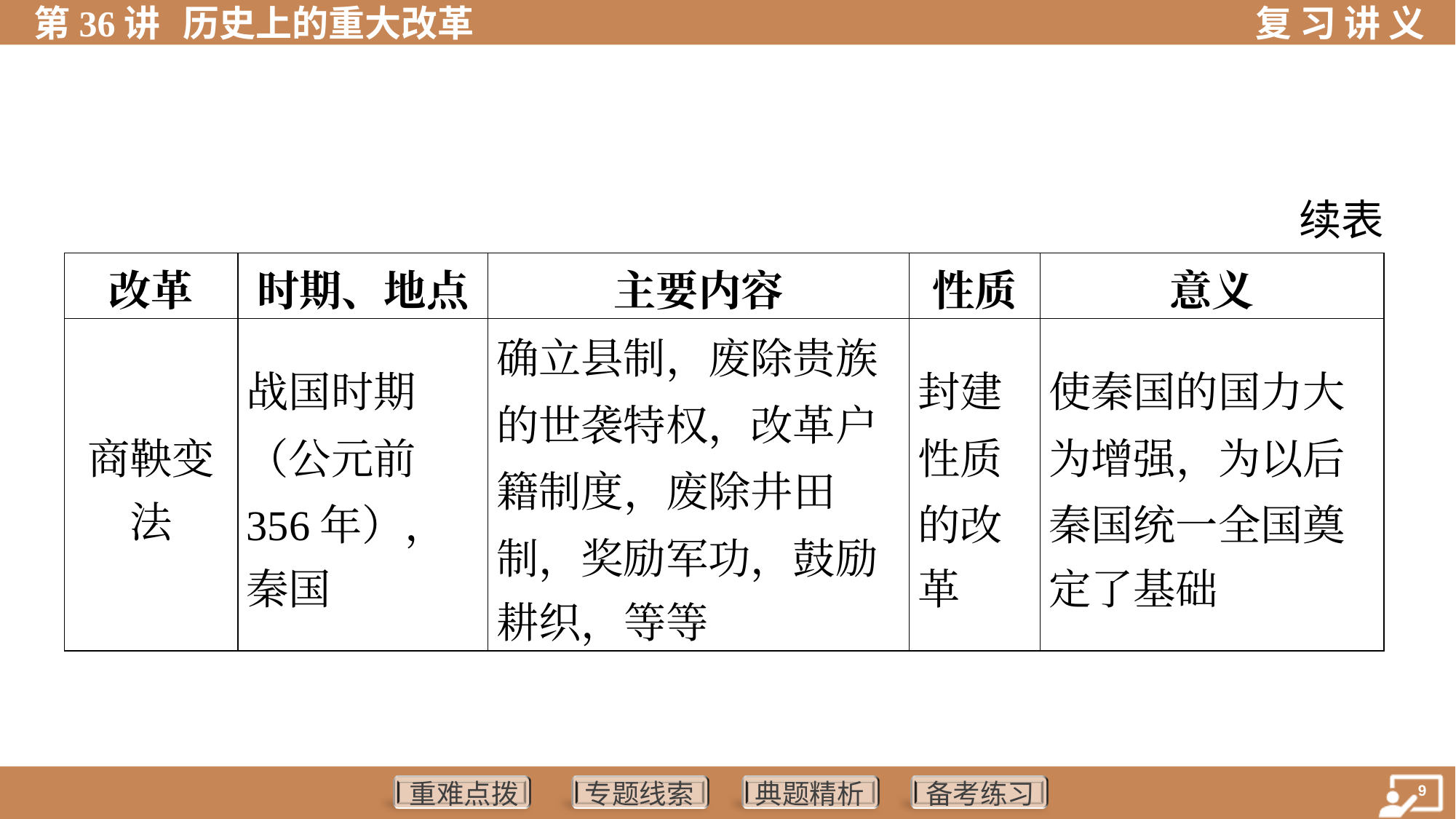

续表
| 改革 | 时期、地点 | 主要内容 | 性质 | 意义 |
| --- | --- | --- | --- | --- |
| 商鞅变 法 | 战国时期 （公元前 356年）， 秦国 | 确立县制，废除贵族 的世袭特权，改革户 籍制度，废除井田 制，奖励军功，鼓励 耕织，等等 | 封建 性质 的改 革 | 使秦国的国力大 为增强，为以后 秦国统一全国奠 定了基础 |